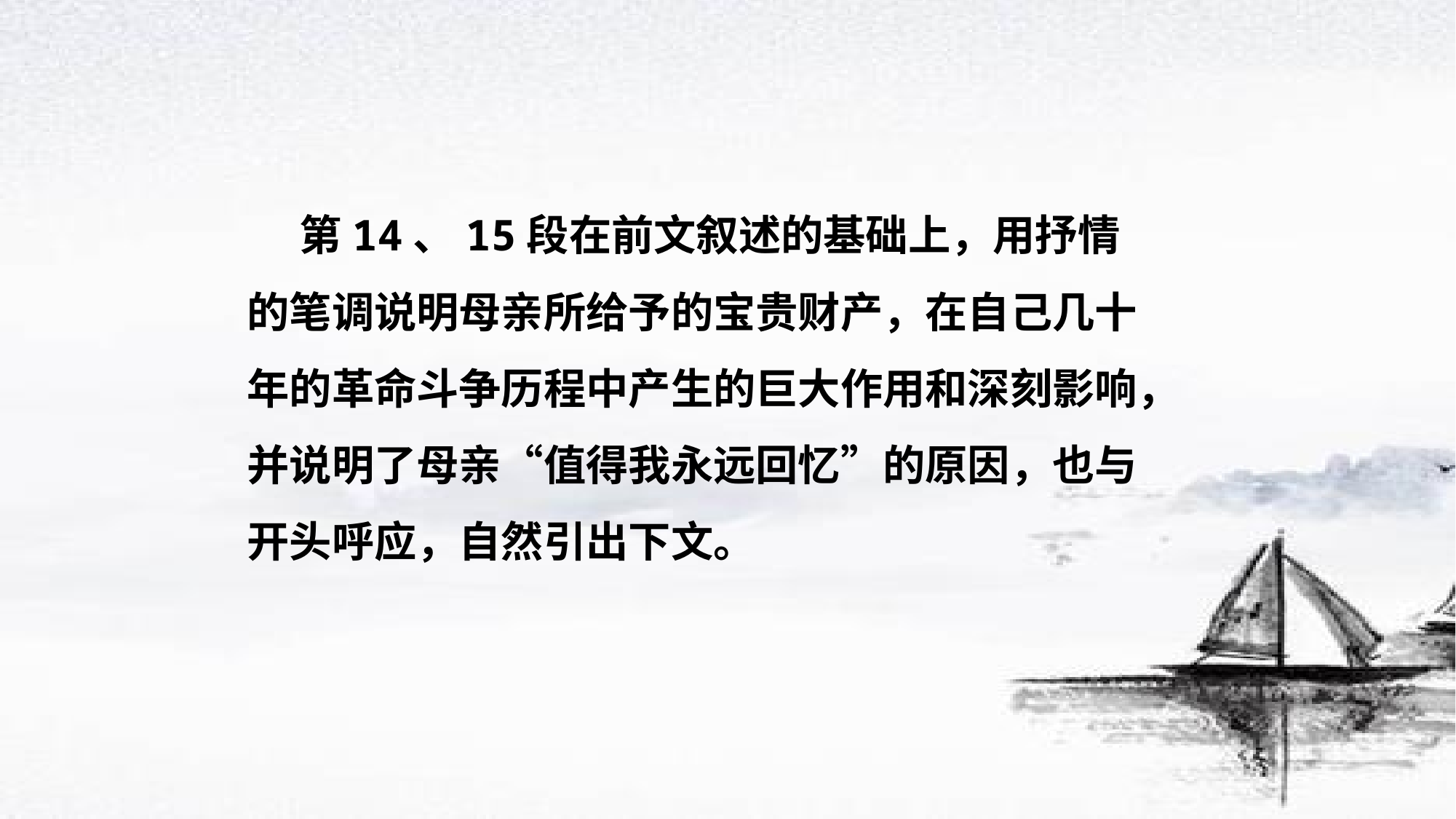

第14、15段在前文叙述的基础上，用抒情的笔调说明母亲所给予的宝贵财产，在自己几十年的革命斗争历程中产生的巨大作用和深刻影响，并说明了母亲“值得我永远回忆”的原因，也与开头呼应，自然引出下文。